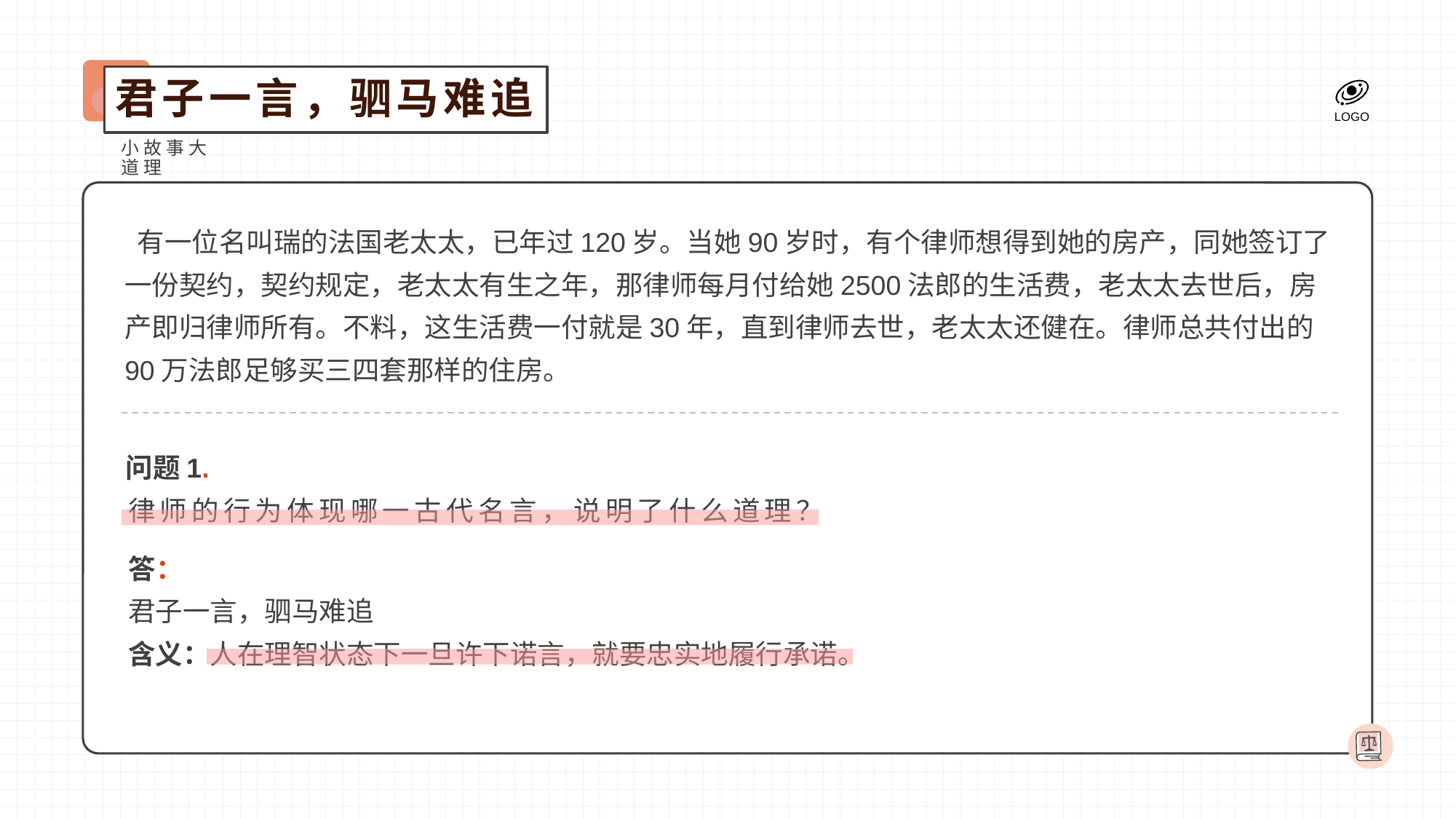

君子一言，驷马难追
小故事大道理
 有一位名叫瑞的法国老太太，已年过120岁。当她90岁时，有个律师想得到她的房产，同她签订了一份契约，契约规定，老太太有生之年，那律师每月付给她2500法郎的生活费，老太太去世后，房产即归律师所有。不料，这生活费一付就是30年，直到律师去世，老太太还健在。律师总共付出的90万法郎足够买三四套那样的住房。
问题1.
律师的行为体现哪一古代名言，说明了什么道理？
答：
君子一言，驷马难追
含义：人在理智状态下一旦许下诺言，就要忠实地履行承诺。